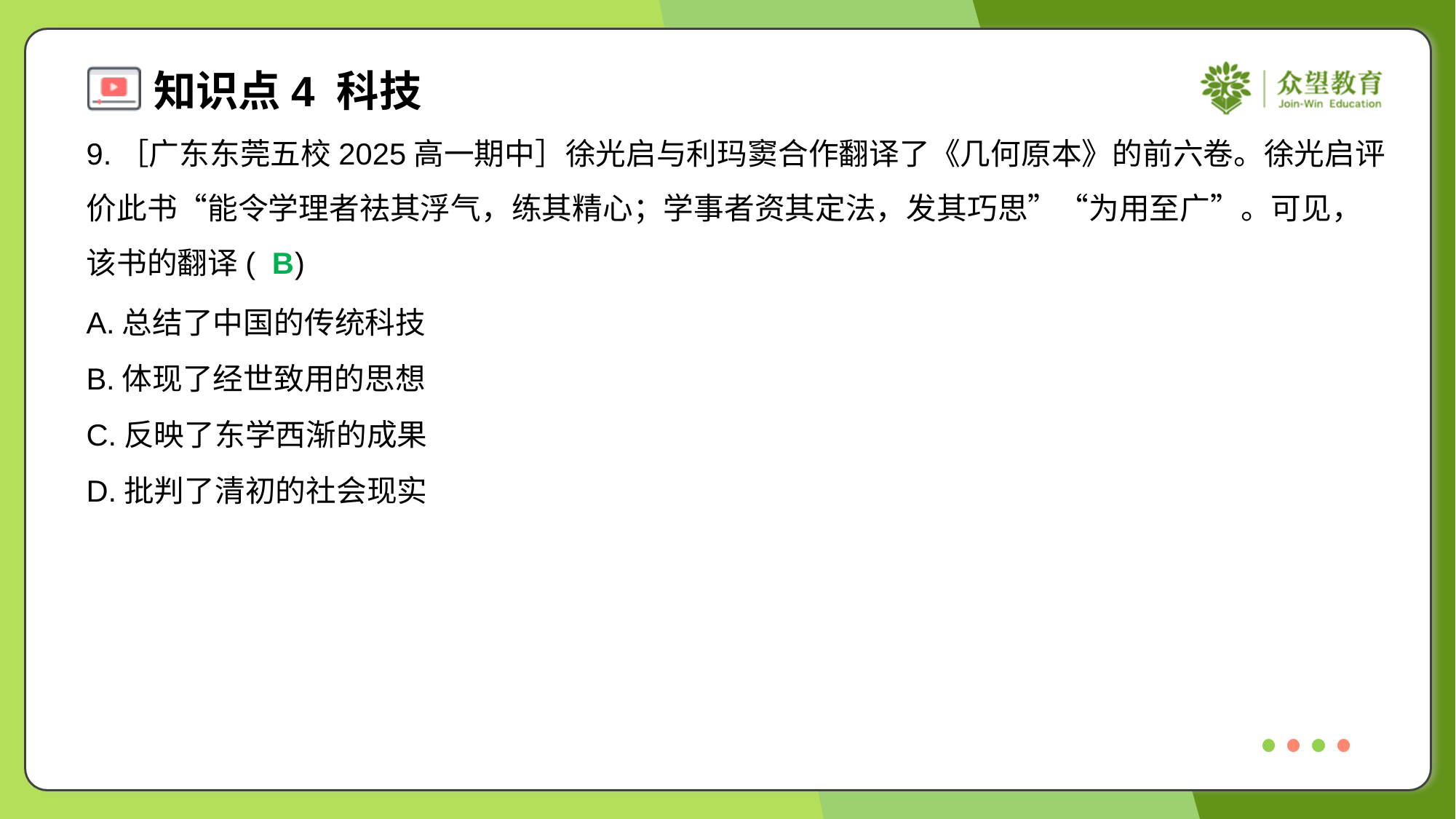

9.［广东东莞五校2025高一期中］徐光启与利玛窦合作翻译了《几何原本》的前六卷。徐光启评
价此书“能令学理者祛其浮气，练其精心；学事者资其定法，发其巧思”“为用至广”。可见，
该书的翻译(     )
B
A.总结了中国的传统科技
B.体现了经世致用的思想
C.反映了东学西渐的成果
D.批判了清初的社会现实